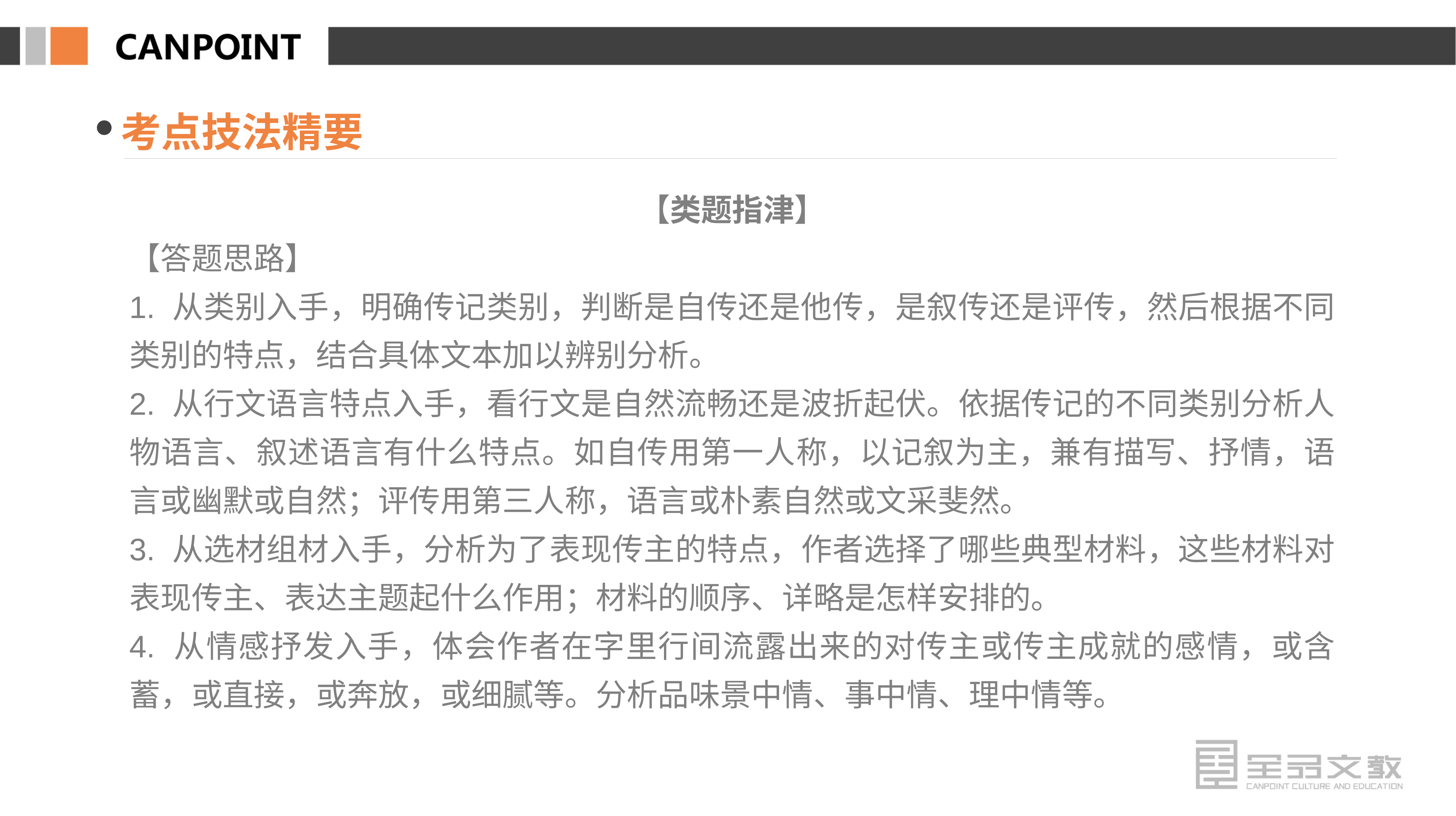

考点技法精要

【类题指津】
【答题思路】
1. 从类别入手，明确传记类别，判断是自传还是他传，是叙传还是评传，然后根据不同类别的特点，结合具体文本加以辨别分析。
2. 从行文语言特点入手，看行文是自然流畅还是波折起伏。依据传记的不同类别分析人物语言、叙述语言有什么特点。如自传用第一人称，以记叙为主，兼有描写、抒情，语言或幽默或自然；评传用第三人称，语言或朴素自然或文采斐然。
3. 从选材组材入手，分析为了表现传主的特点，作者选择了哪些典型材料，这些材料对表现传主、表达主题起什么作用；材料的顺序、详略是怎样安排的。
4. 从情感抒发入手，体会作者在字里行间流露出来的对传主或传主成就的感情，或含蓄，或直接，或奔放，或细腻等。分析品味景中情、事中情、理中情等。